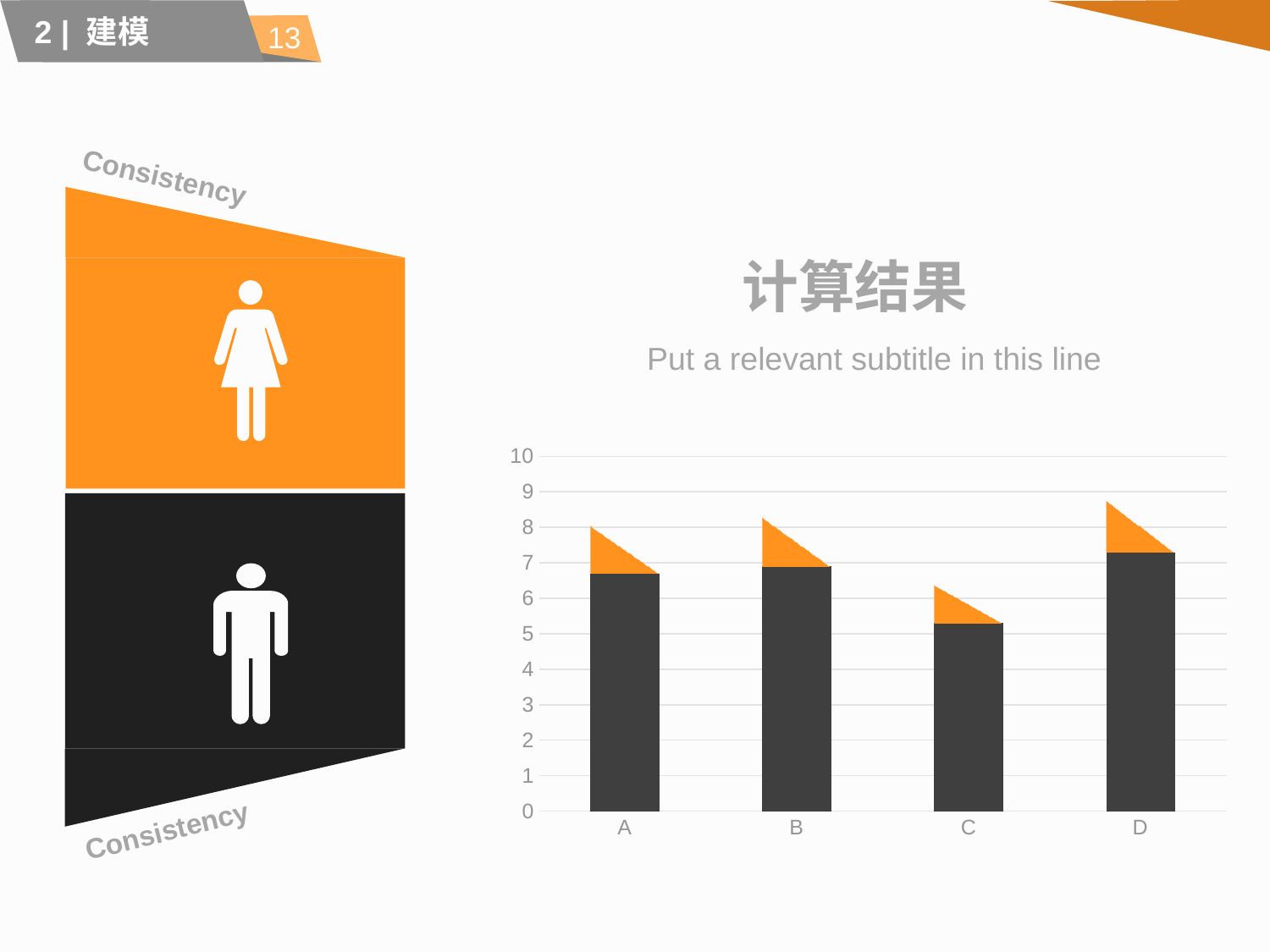

13
2 | 建模
Consistency

# 计算结果

Put a relevant subtitle in this line

### Chart

| Category | 系列 1 | 系列 2 |
|---|---|---|
| A | 6.699999999999999 | 1.3399999999999999 |
| B | 6.9 | 1.3800000000000001 |
| C | 5.3 | 1.06 |
| D | 7.3 | 1.46 |

Consistency